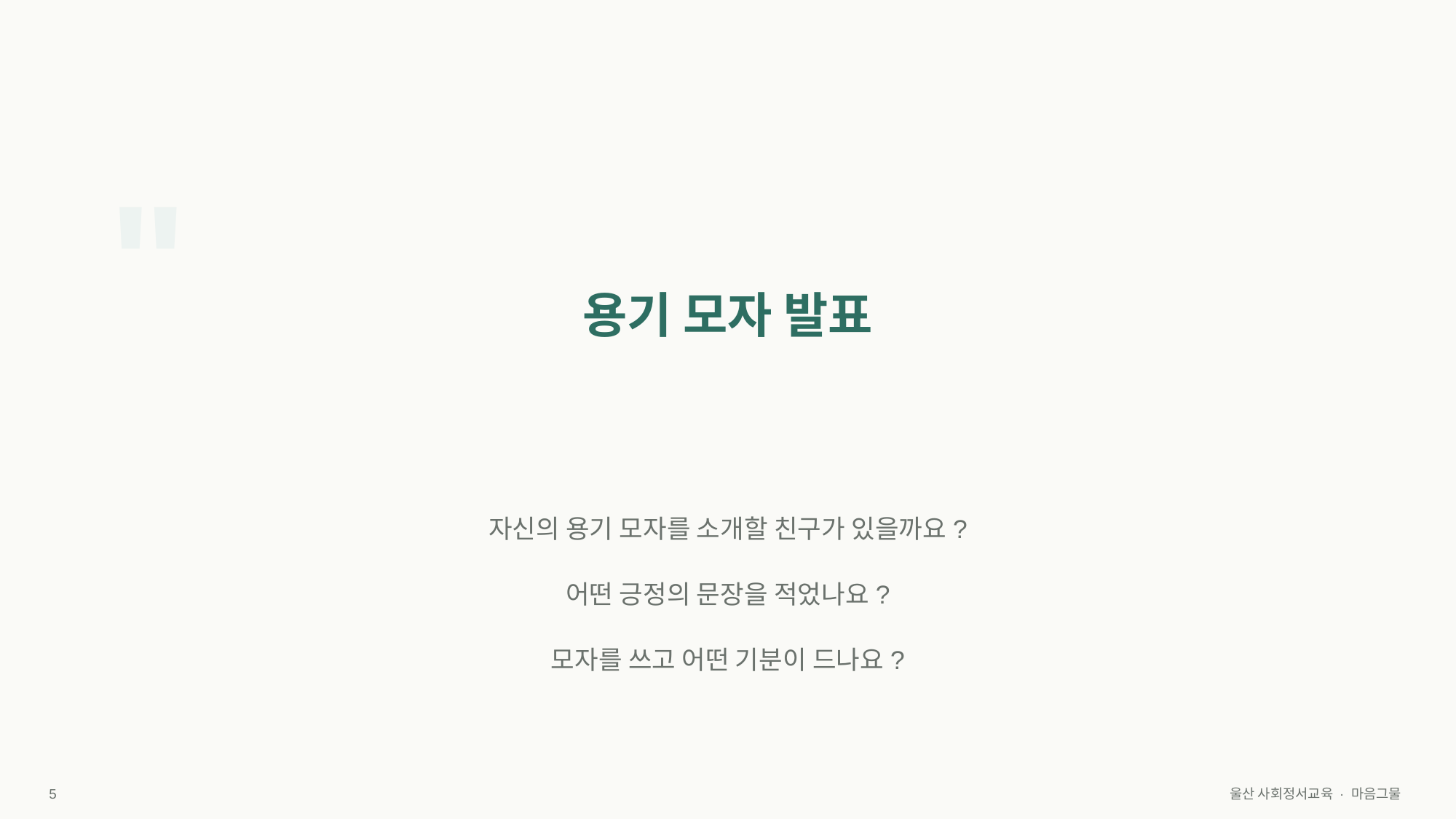

"
용기 모자 발표
자신의 용기 모자를 소개할 친구가 있을까요?
어떤 긍정의 문장을 적었나요?
모자를 쓰고 어떤 기분이 드나요?
5
울산 사회정서교육 · 마음그물